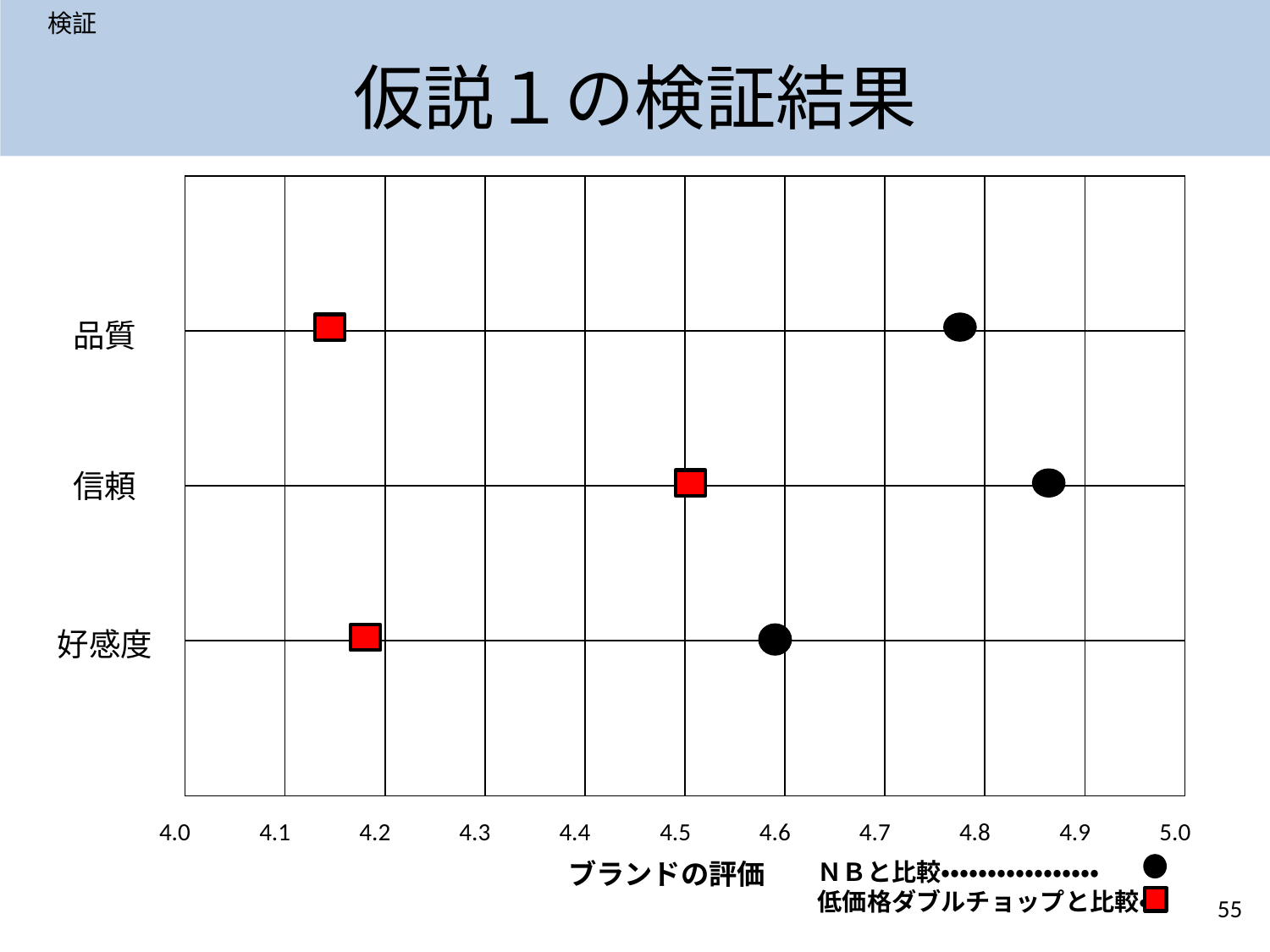

検証
# 仮説１の検証結果
|  |  |  |  |  |  |  |  |  |  |
| --- | --- | --- | --- | --- | --- | --- | --- | --- | --- |
|  |  |  |  |  |  |  |  |  |  |
|  |  |  |  |  |  |  |  |  |  |
|  |  |  |  |  |  |  |  |  |  |
品質

信頼
好感度

4.5
4.0
4.1
4.2
4.3
4.4
4.6
4.7
4.8
4.9
5.0
ブランドの評価
ＮＢと比較・・・・・・・・・・・・・・・・・
低価格ダブルチョップと比較・・・

55